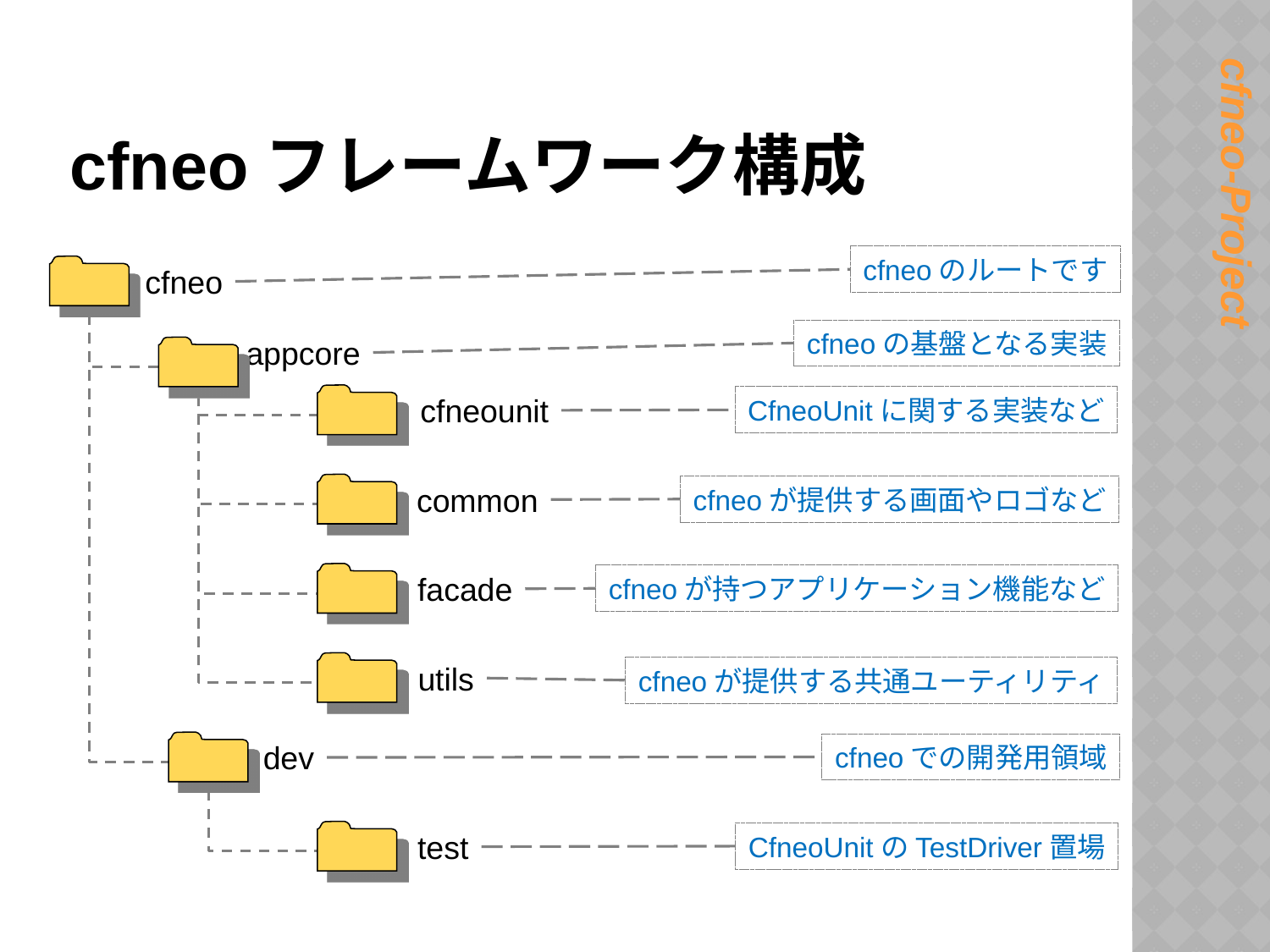

# cfneoフレームワーク構成
cfneoのルートです

cfneo

cfneoの基盤となる実装
appcore

cfneounit
CfneoUnitに関する実装など

common
cfneoが提供する画面やロゴなど

facade
cfneoが持つアプリケーション機能など

utils
cfneoが提供する共通ユーティリティ

dev
cfneoでの開発用領域

test
CfneoUnitのTestDriver置場